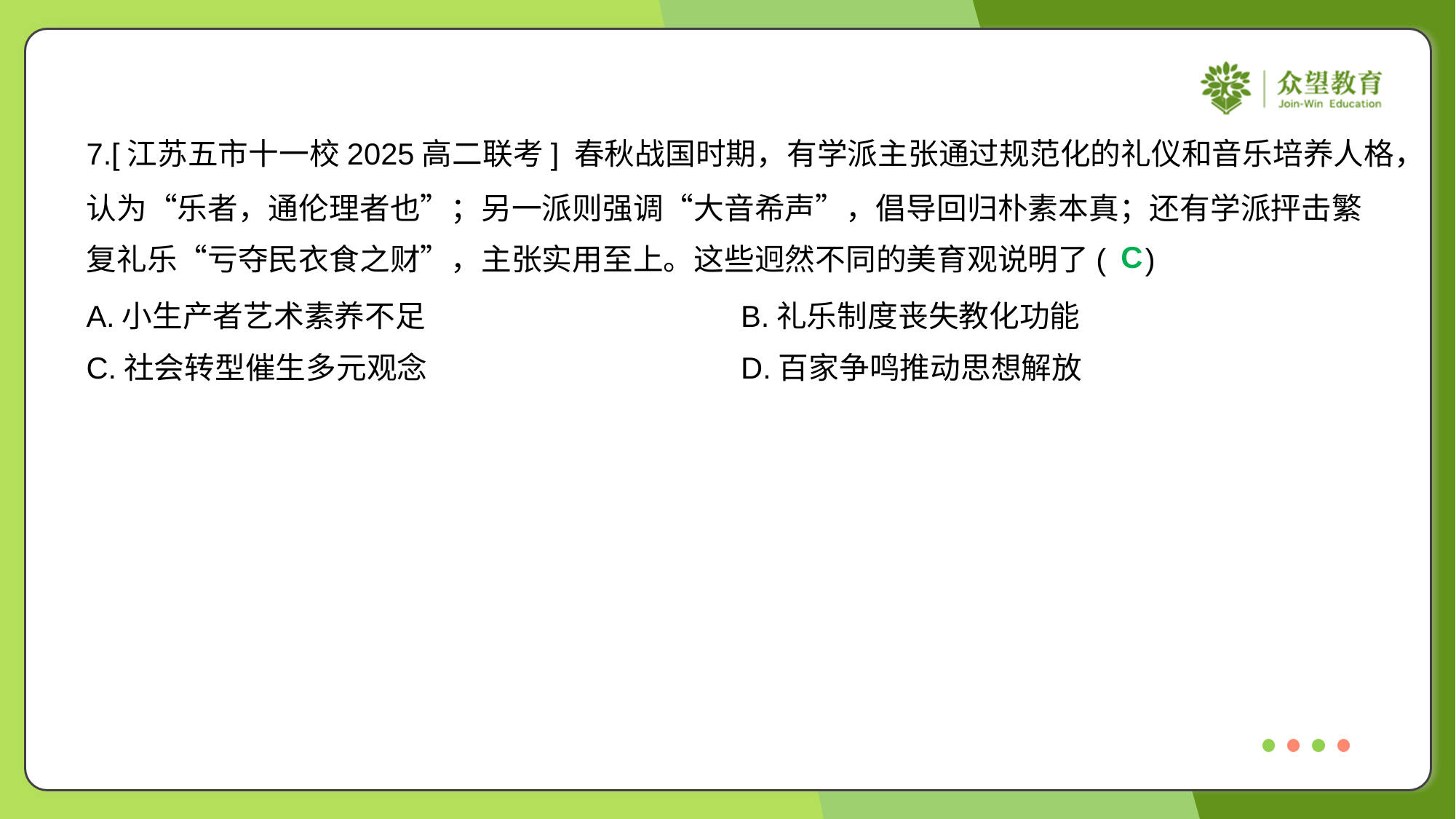

7.[江苏五市十一校2025高二联考] 春秋战国时期，有学派主张通过规范化的礼仪和音乐培养人格，
认为“乐者，通伦理者也”；另一派则强调“大音希声”，倡导回归朴素本真；还有学派抨击繁
复礼乐“亏夺民衣食之财”，主张实用至上。这些迥然不同的美育观说明了(     )
C
A.小生产者艺术素养不足	B.礼乐制度丧失教化功能
C.社会转型催生多元观念	D.百家争鸣推动思想解放